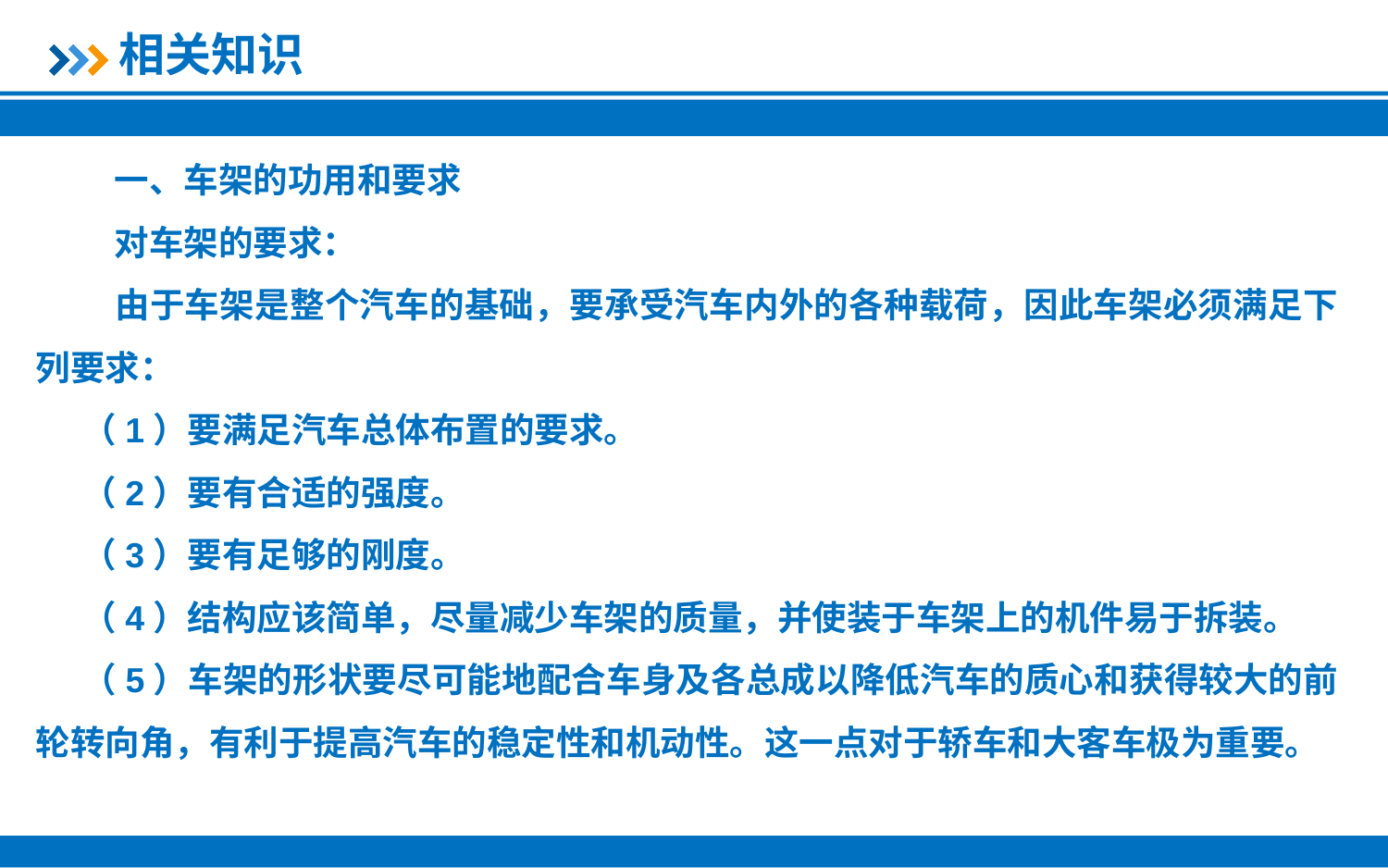

相关知识
   一、车架的功用和要求
   对车架的要求：
   由于车架是整个汽车的基础，要承受汽车内外的各种载荷，因此车架必须满足下列要求：
（1）要满足汽车总体布置的要求。
（2）要有合适的强度。
（3）要有足够的刚度。
（4）结构应该简单，尽量减少车架的质量，并使装于车架上的机件易于拆装。
（5）车架的形状要尽可能地配合车身及各总成以降低汽车的质心和获得较大的前轮转向角，有利于提高汽车的稳定性和机动性。这一点对于轿车和大客车极为重要。